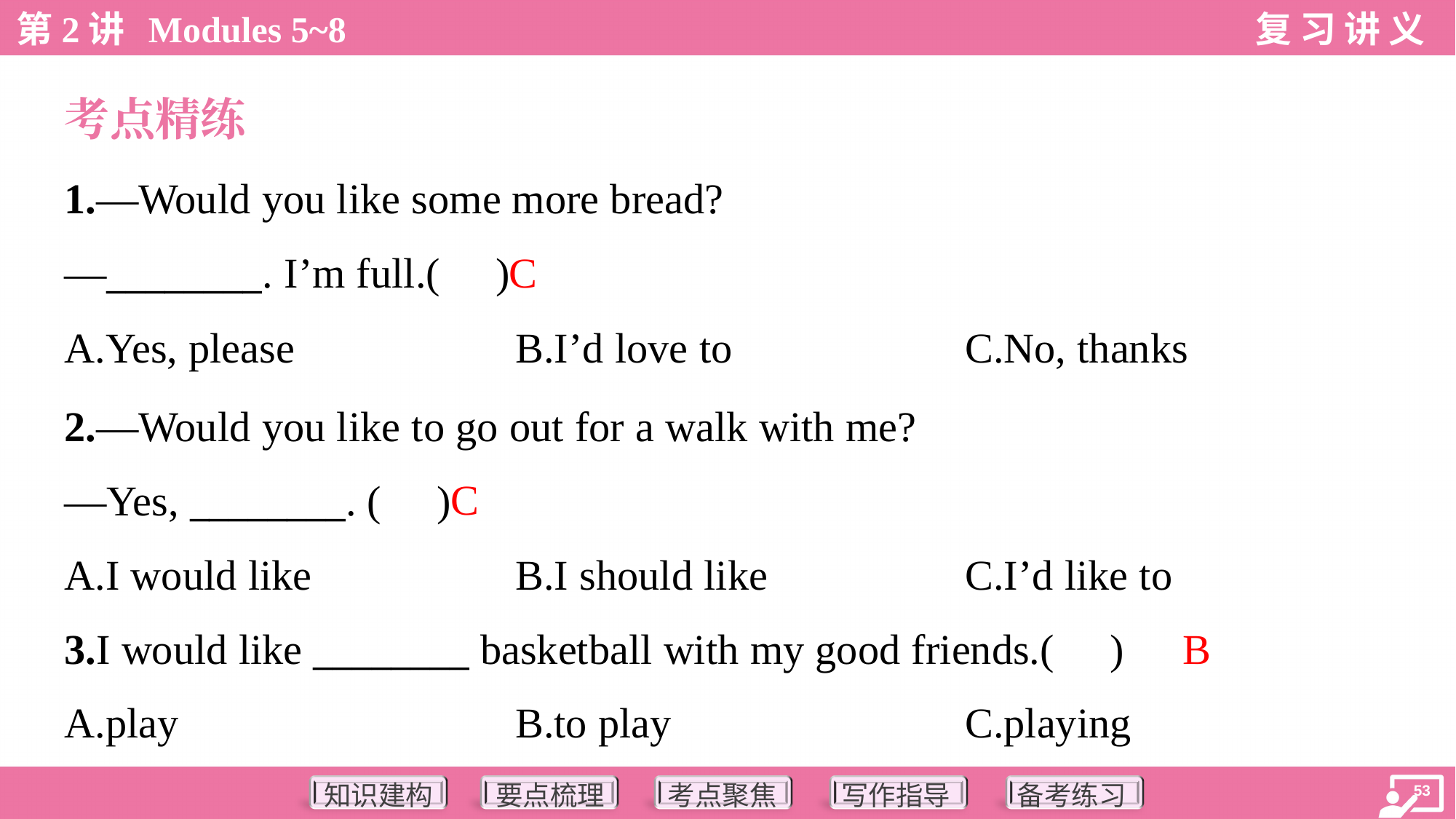

考点精练
1.—Would you like some more bread?
—________. I’m full.(     )
C
A.Yes, please	B.I’d love to	C.No, thanks
2.—Would you like to go out for a walk with me?
—Yes, ________. (     )
C
A.I would like	B.I should like	C.I’d like to
B
3.I would like ________ basketball with my good friends.(     )
A.play	B.to play	C.playing